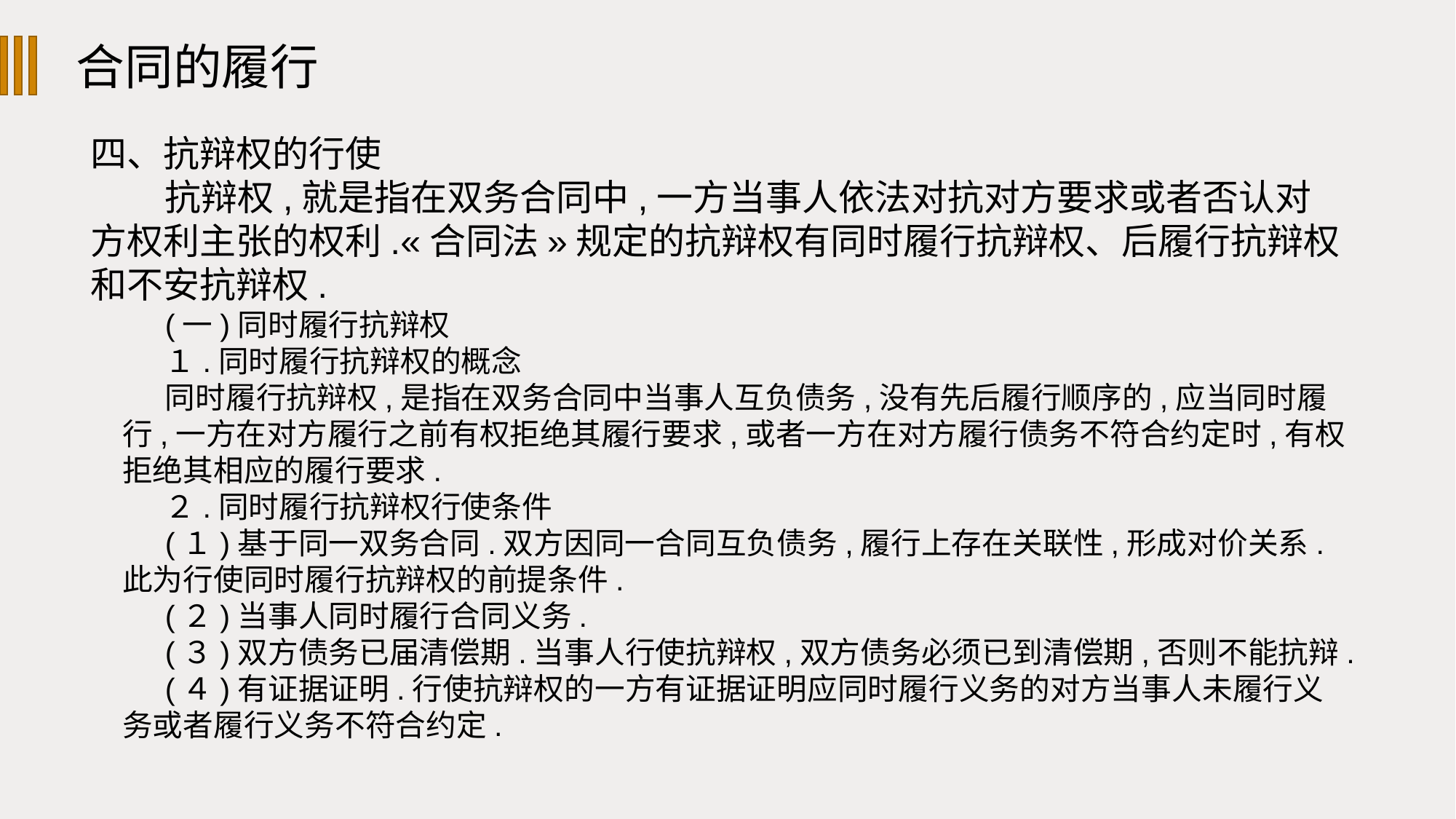

合同的履行

四、抗辩权的行使
抗辩权,就是指在双务合同中,一方当事人依法对抗对方要求或者否认对方权利主张的权利.«合同法»规定的抗辩权有同时履行抗辩权、后履行抗辩权和不安抗辩权.
(一)同时履行抗辩权
１.同时履行抗辩权的概念
同时履行抗辩权,是指在双务合同中当事人互负债务,没有先后履行顺序的,应当同时履行,一方在对方履行之前有权拒绝其履行要求,或者一方在对方履行债务不符合约定时,有权拒绝其相应的履行要求.
２.同时履行抗辩权行使条件
(１)基于同一双务合同.双方因同一合同互负债务,履行上存在关联性,形成对价关系.此为行使同时履行抗辩权的前提条件.
(２)当事人同时履行合同义务.
(３)双方债务已届清偿期.当事人行使抗辩权,双方债务必须已到清偿期,否则不能抗辩.
(４)有证据证明.行使抗辩权的一方有证据证明应同时履行义务的对方当事人未履行义务或者履行义务不符合约定.